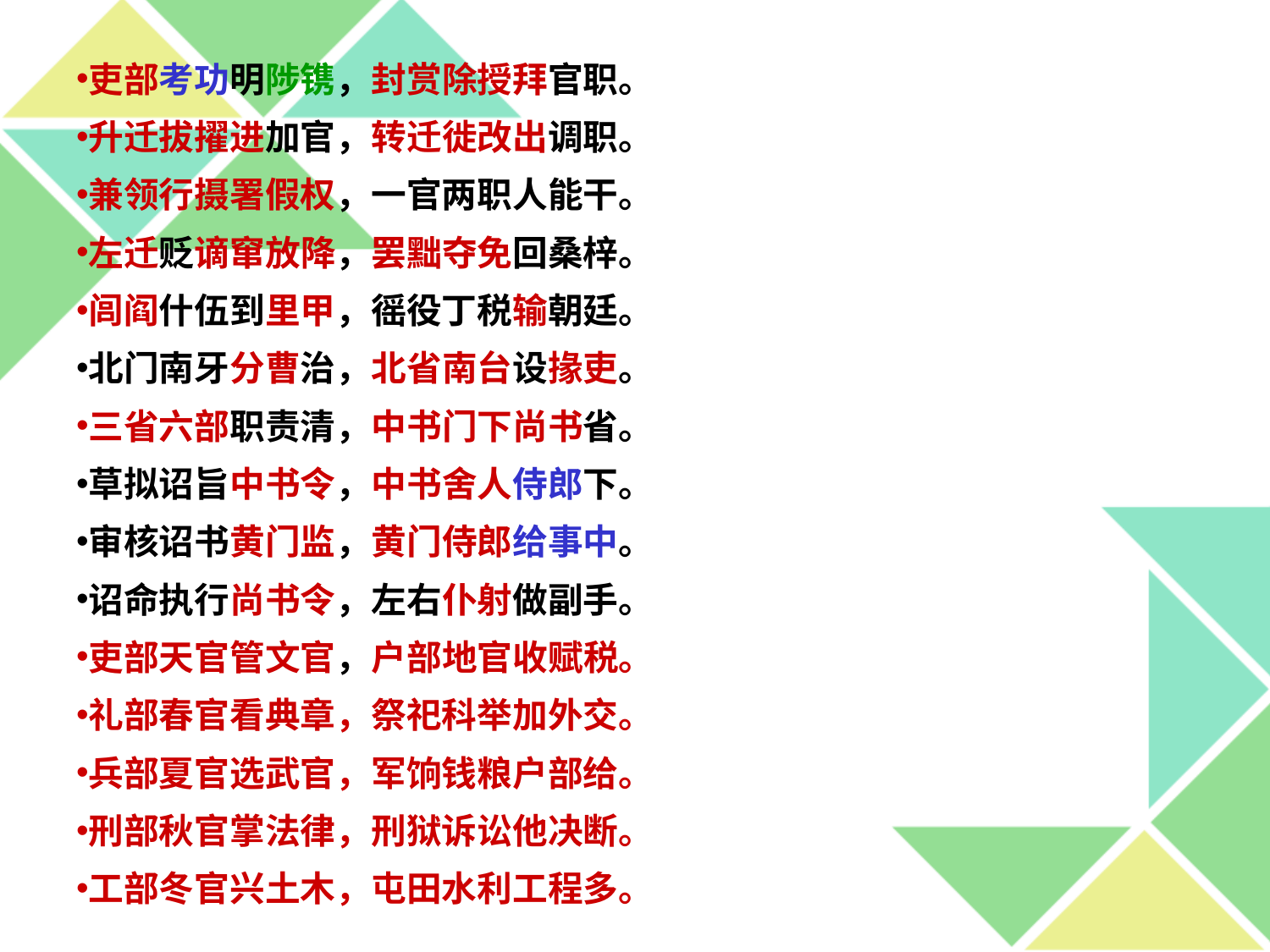

吏部考功明陟镌，封赏除授拜官职。
升迁拔擢进加官，转迁徙改出调职。
兼领行摄署假权，一官两职人能干。
左迁贬谪窜放降，罢黜夺免回桑梓。
闾阎什伍到里甲，徭役丁税输朝廷。
北门南牙分曹治，北省南台设掾吏。
三省六部职责清，中书门下尚书省。
草拟诏旨中书令，中书舍人侍郎下。
审核诏书黄门监，黄门侍郎给事中。
诏命执行尚书令，左右仆射做副手。
吏部天官管文官，户部地官收赋税。
礼部春官看典章，祭祀科举加外交。
兵部夏官选武官，军饷钱粮户部给。
刑部秋官掌法律，刑狱诉讼他决断。
工部冬官兴土木，屯田水利工程多。